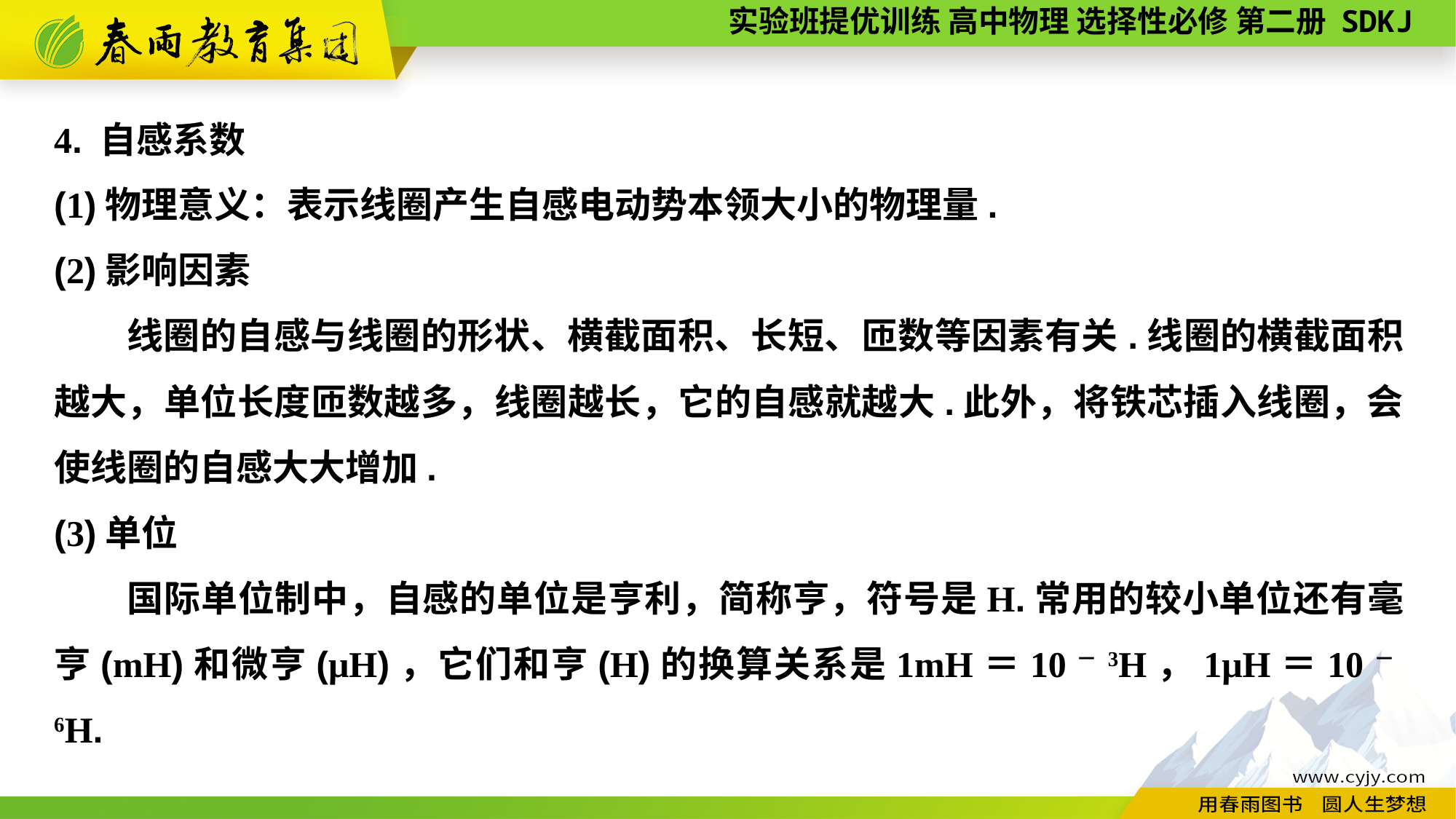

4. 自感系数
(1)物理意义：表示线圈产生自感电动势本领大小的物理量.
(2)影响因素
线圈的自感与线圈的形状、横截面积、长短、匝数等因素有关.线圈的横截面积越大，单位长度匝数越多，线圈越长，它的自感就越大.此外，将铁芯插入线圈，会使线圈的自感大大增加.
(3)单位
国际单位制中，自感的单位是亨利，简称亨，符号是H.常用的较小单位还有毫亨(mH)和微亨(μH)，它们和亨(H)的换算关系是1mH＝10－3H，1μH＝10－6H.